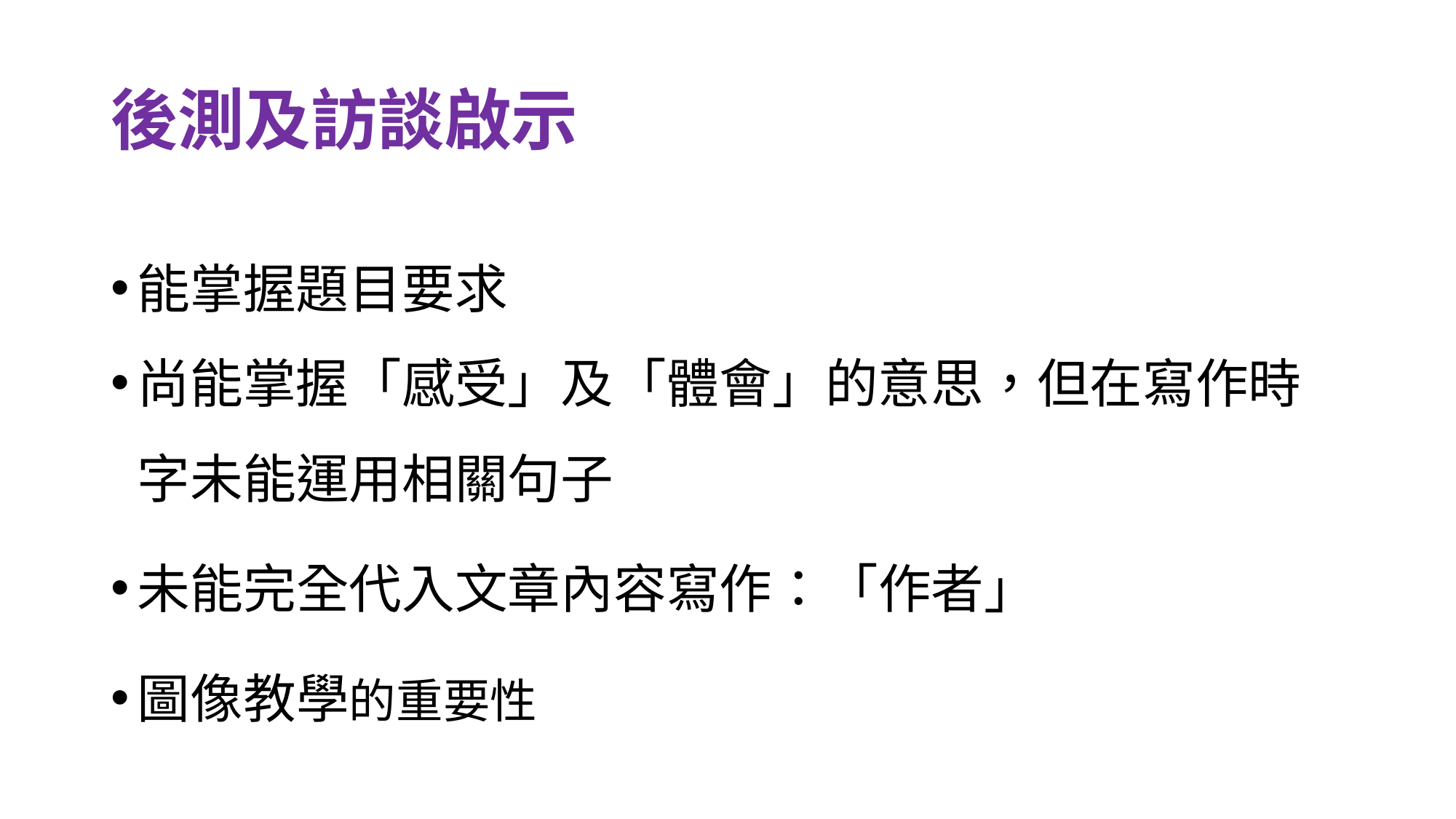

# 後測及訪談啟示
能掌握題目要求
尚能掌握「感受」及「體會」的意思，但在寫作時字未能運用相關句子
未能完全代入文章內容寫作：「作者」
圖像教學的重要性